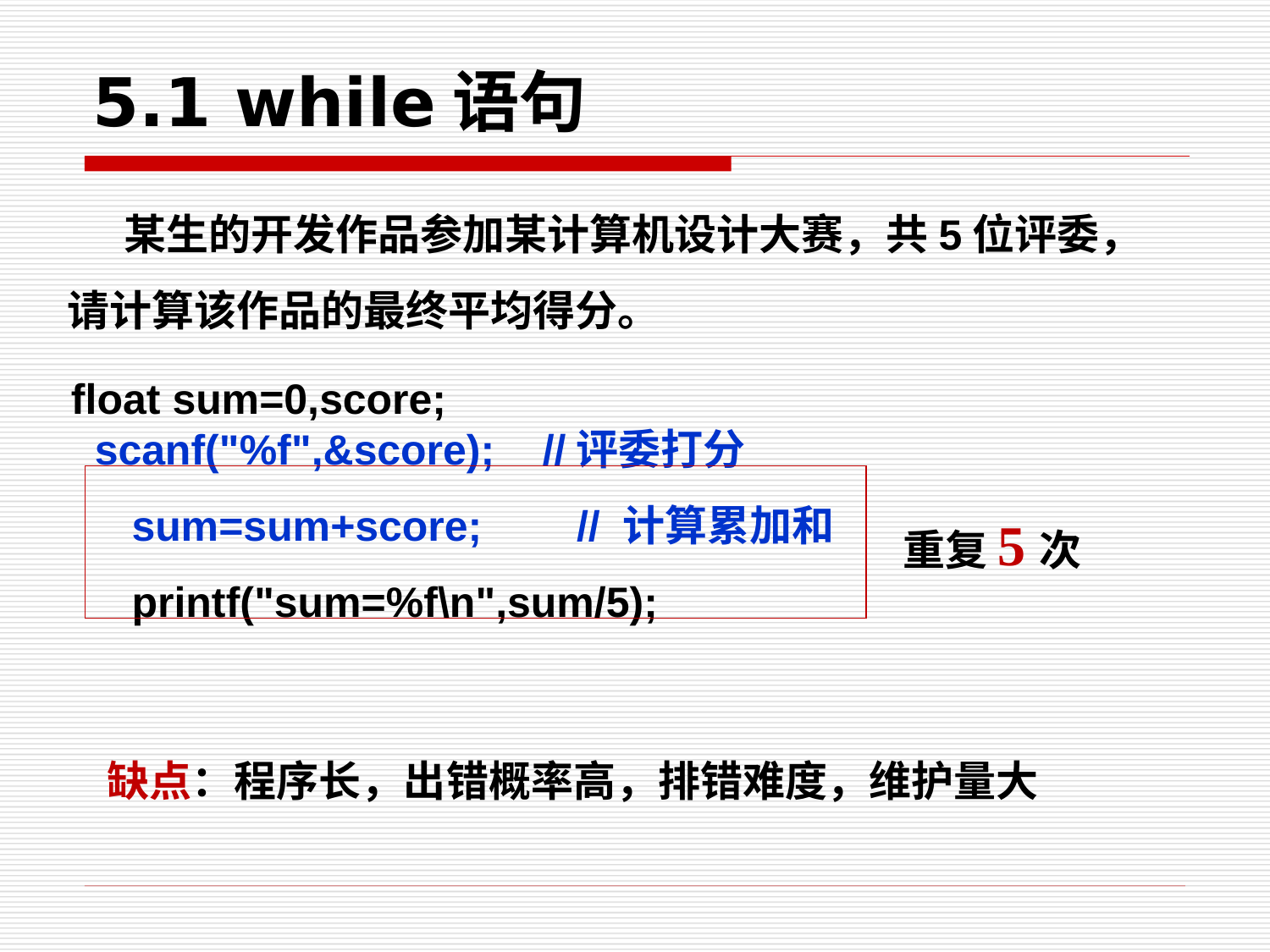

# 5.1 while语句
 某生的开发作品参加某计算机设计大赛，共5位评委，请计算该作品的最终平均得分。

  float sum=0,score;    scanf("%f",&score);    //评委打分    sum=sum+score;        // 计算累加和
    printf("sum=%f\n",sum/5);

重复5次
缺点：程序长，出错概率高，排错难度，维护量大